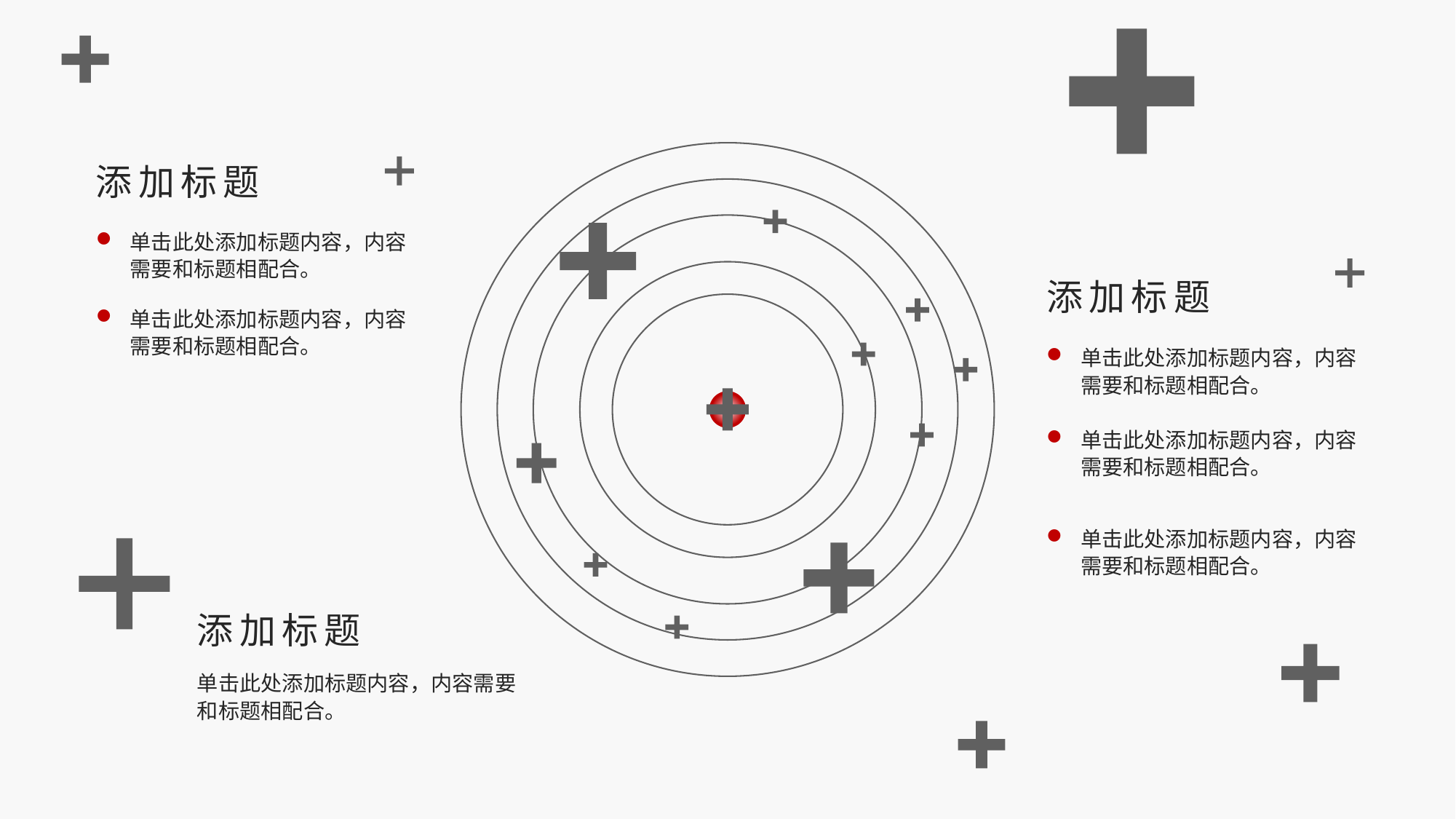

添加标题

单击此处添加标题内容，内容需要和标题相配合。

添加标题

单击此处添加标题内容，内容需要和标题相配合。
单击此处添加标题内容，内容需要和标题相配合。

单击此处添加标题内容，内容需要和标题相配合。

单击此处添加标题内容，内容需要和标题相配合。

添加标题

单击此处添加标题内容，内容需要和标题相配合。